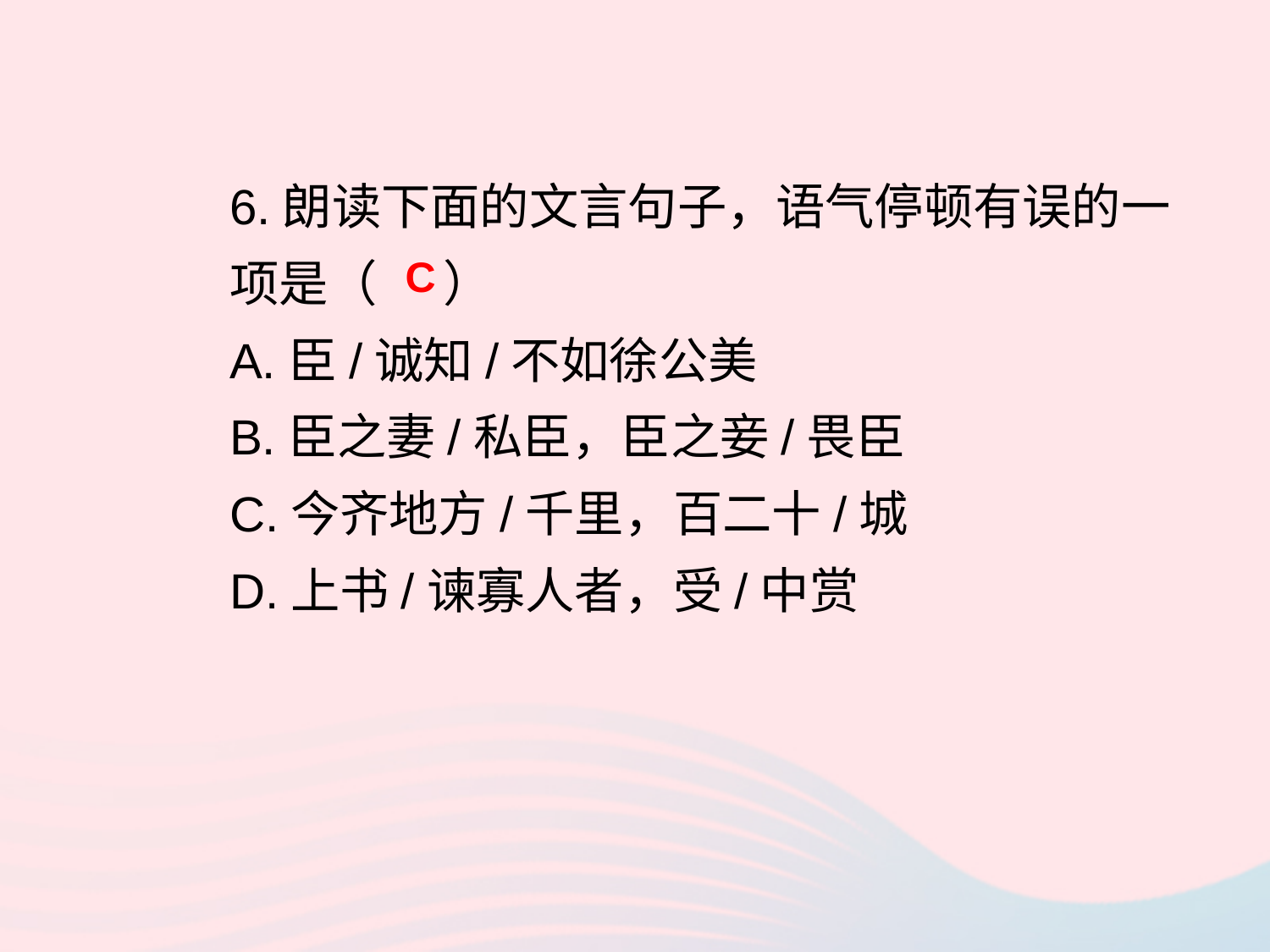

6.朗读下面的文言句子，语气停顿有误的一项是（      ）
A.臣/诚知/不如徐公美
B.臣之妻/私臣，臣之妾/畏臣
C.今齐地方/千里，百二十/城
D.上书/谏寡人者，受/中赏
C